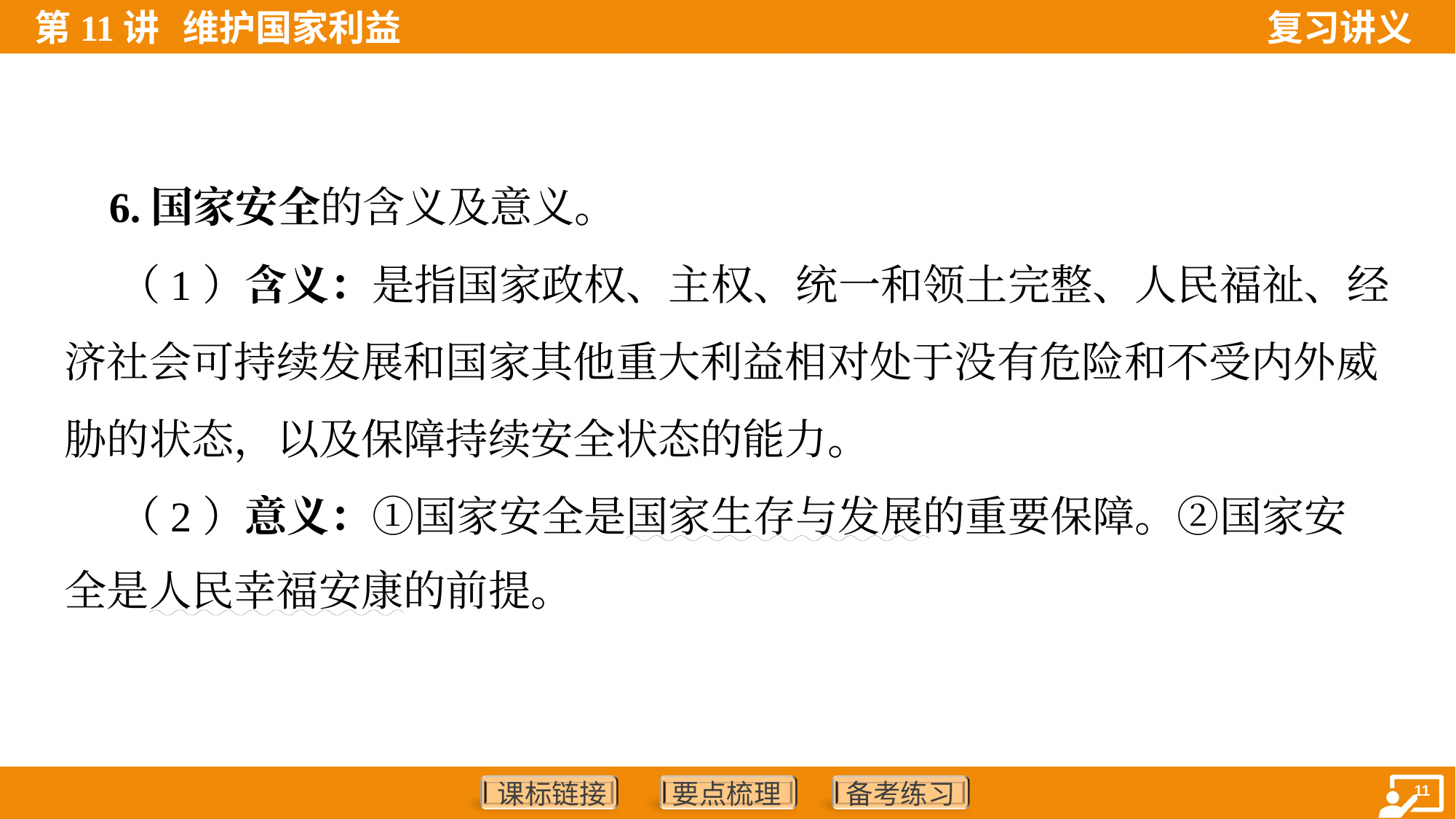

6.国家安全的含义及意义。
    （1）含义：是指国家政权、主权、统一和领土完整、人民福祉、经
济社会可持续发展和国家其他重大利益相对处于没有危险和不受内外威
胁的状态，以及保障持续安全状态的能力。
    （2）意义：①国家安全是国家生存与发展的重要保障。②国家安
全是人民幸福安康的前提。